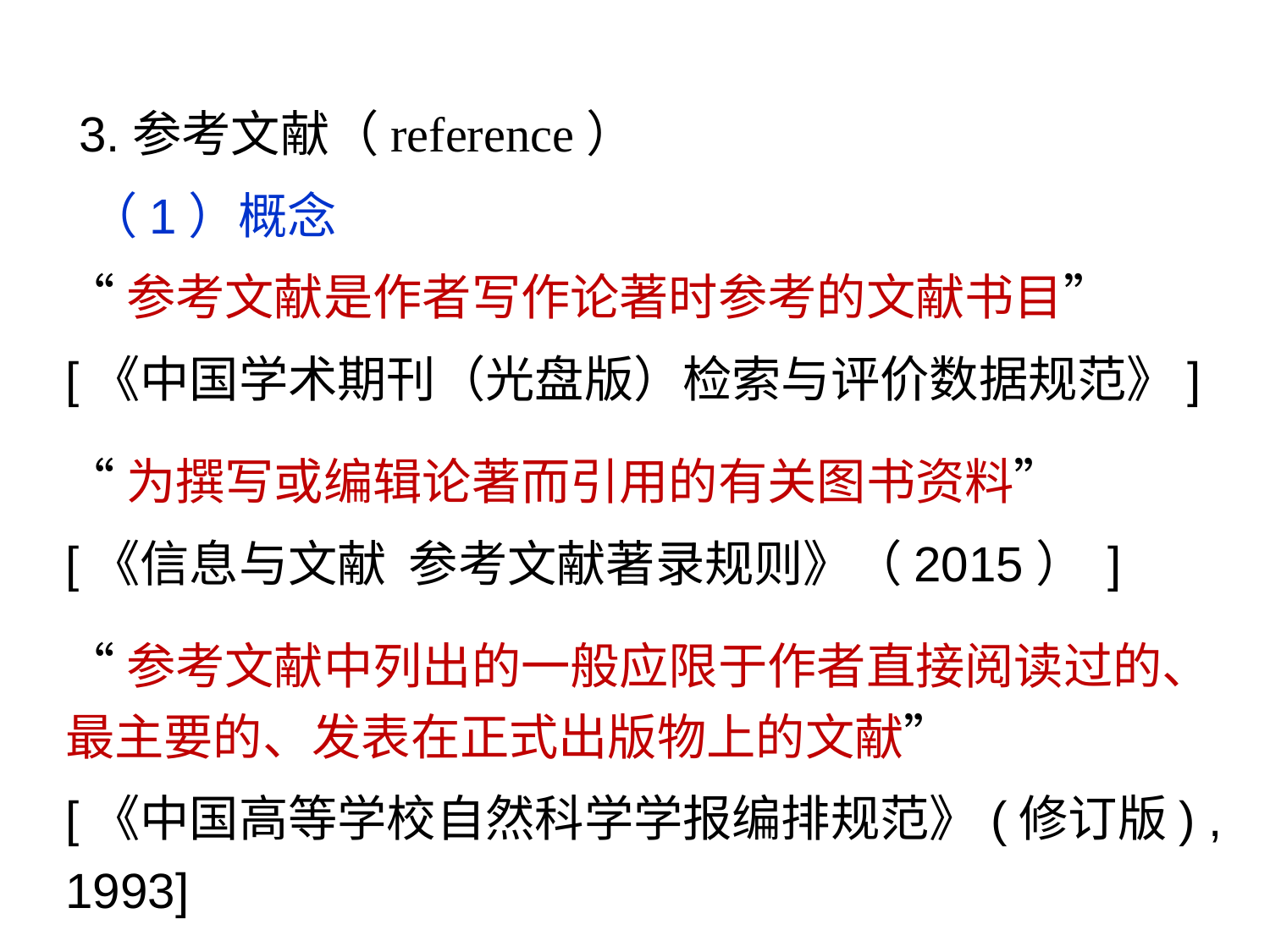

3.参考文献（reference）
 （1）概念
“参考文献是作者写作论著时参考的文献书目”
[《中国学术期刊（光盘版）检索与评价数据规范》]
“为撰写或编辑论著而引用的有关图书资料”
[《信息与文献  参考文献著录规则》（2015） ]
“参考文献中列出的一般应限于作者直接阅读过的、最主要的、发表在正式出版物上的文献”
[《中国高等学校自然科学学报编排规范》(修订版) , 1993]